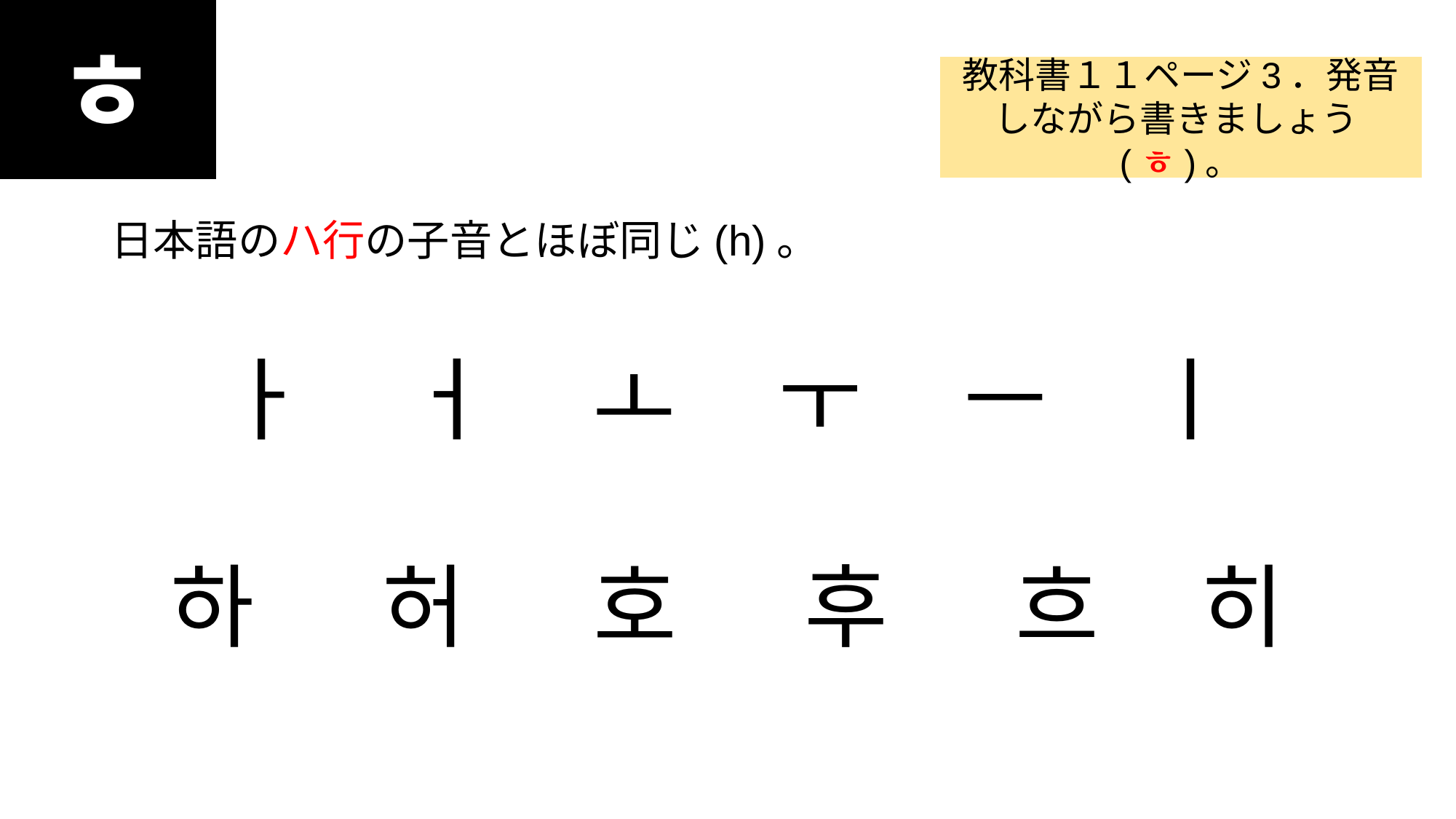

ㅎ
#
教科書１１ページ3．発音しながら書きましょう(ㅎ)。

日本語のハ行の子音とほぼ同じ(h)。

ㅏ    ㅓ    ㅗ    ㅜ    ㅡ    ㅣ

하     허     호     후     흐    히